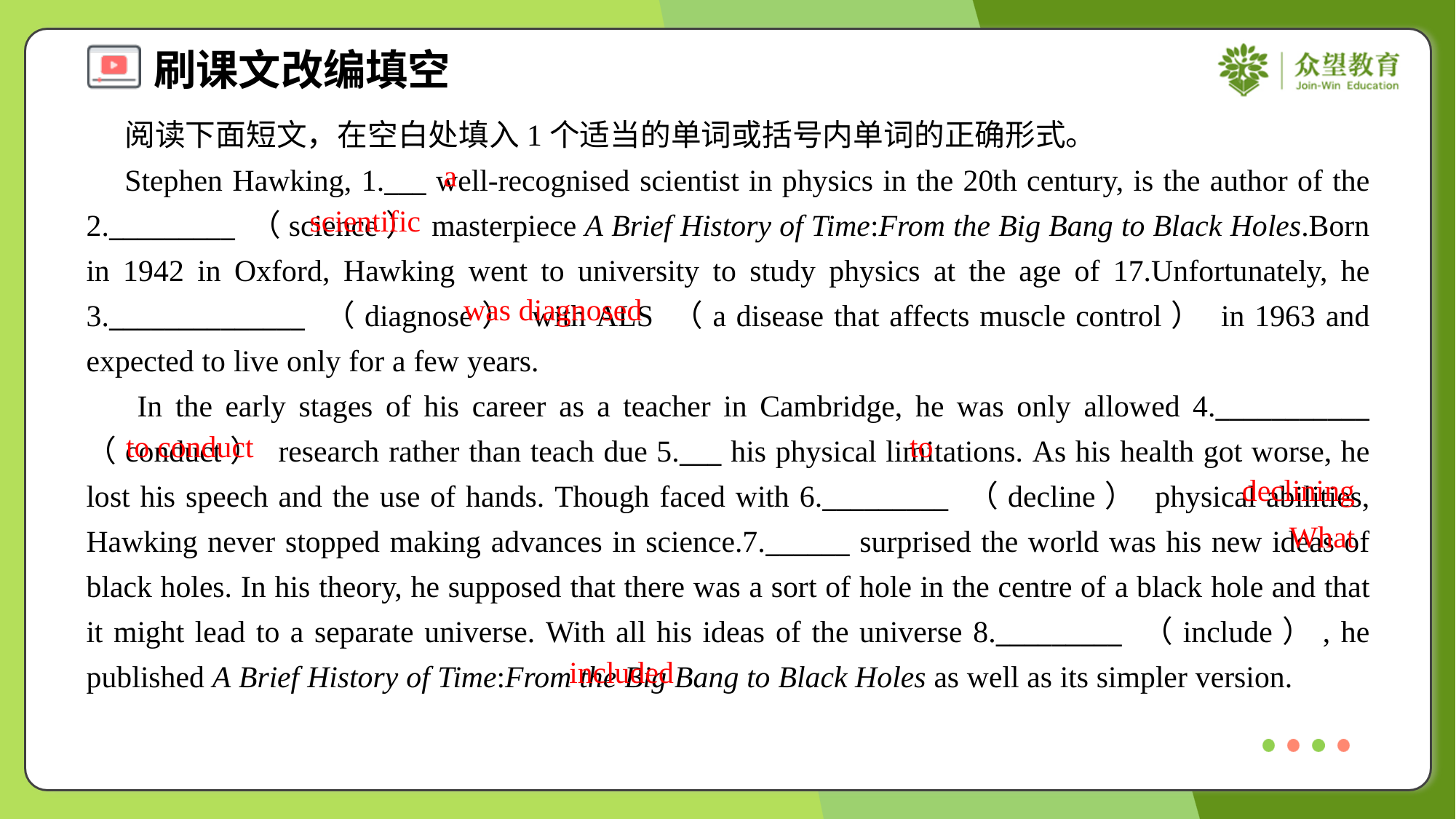

阅读下面短文，在空白处填入1个适当的单词或括号内单词的正确形式。
    Stephen Hawking, 1.___ well-recognised scientist in physics in the 20th century, is the author of the 2._________ （science） masterpiece A Brief History of Time:From the Big Bang to Black Holes.Born in 1942 in Oxford, Hawking went to university to study physics at the age of 17.Unfortunately, he 3.______________ （diagnose） with ALS （a disease that affects muscle control） in 1963 and expected to live only for a few years.
    In the early stages of his career as a teacher in Cambridge, he was only allowed 4.___________ （conduct） research rather than teach due 5.___ his physical limitations. As his health got worse, he lost his speech and the use of hands. Though faced with 6._________ （decline） physical abilities, Hawking never stopped making advances in science.7.______ surprised the world was his new ideas of black holes. In his theory, he supposed that there was a sort of hole in the centre of a black hole and that it might lead to a separate universe. With all his ideas of the universe 8._________ （include）, he published A Brief History of Time:From the Big Bang to Black Holes as well as its simpler version.

a
scientific
was diagnosed
to conduct
to
declining
What
included